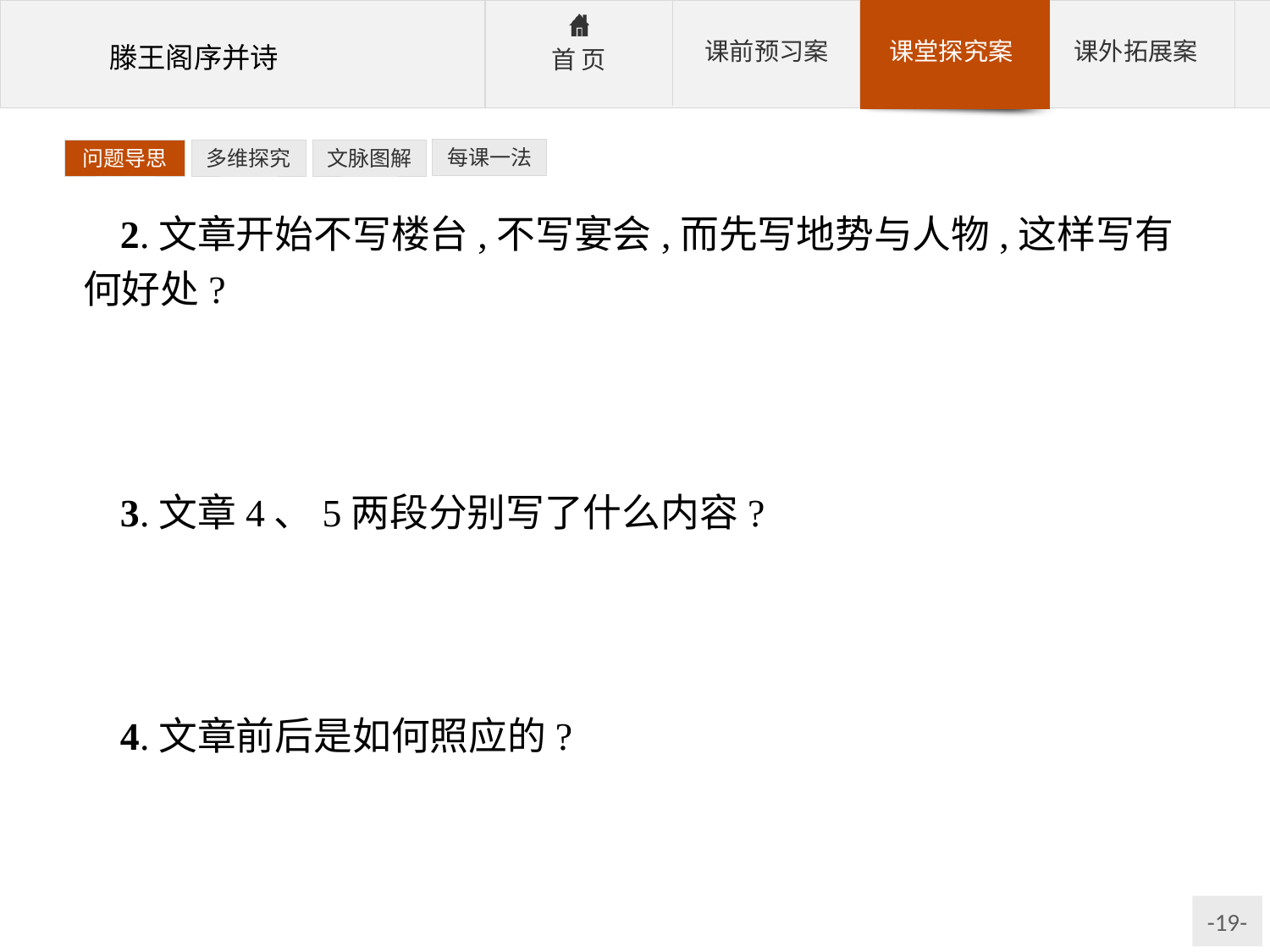

每课一法
问题导思
多维探究
文脉图解
2.文章开始不写楼台,不写宴会,而先写地势与人物,这样写有何好处?
参考答案:文章借用铺陈的手法,历叙界域之大,地势之雄,物产丰富,人才俊美,既渲染了和乐的氛围、宴会的高雅,同时也照应了题目。
3.文章4、5两段分别写了什么内容?
参考答案:第4段由个人遭际写到途经滕王阁,有幸参加宴会,自当应命为诗。第5段写自己对主人的知遇之恩表示感谢,对本次盛大的宴会表示依恋。
4.文章前后是如何照应的?
参考答案:前后有两处照应:一是宴会开始照应宴会结束;二是作者自己以谦辞入场照应谦辞退场。